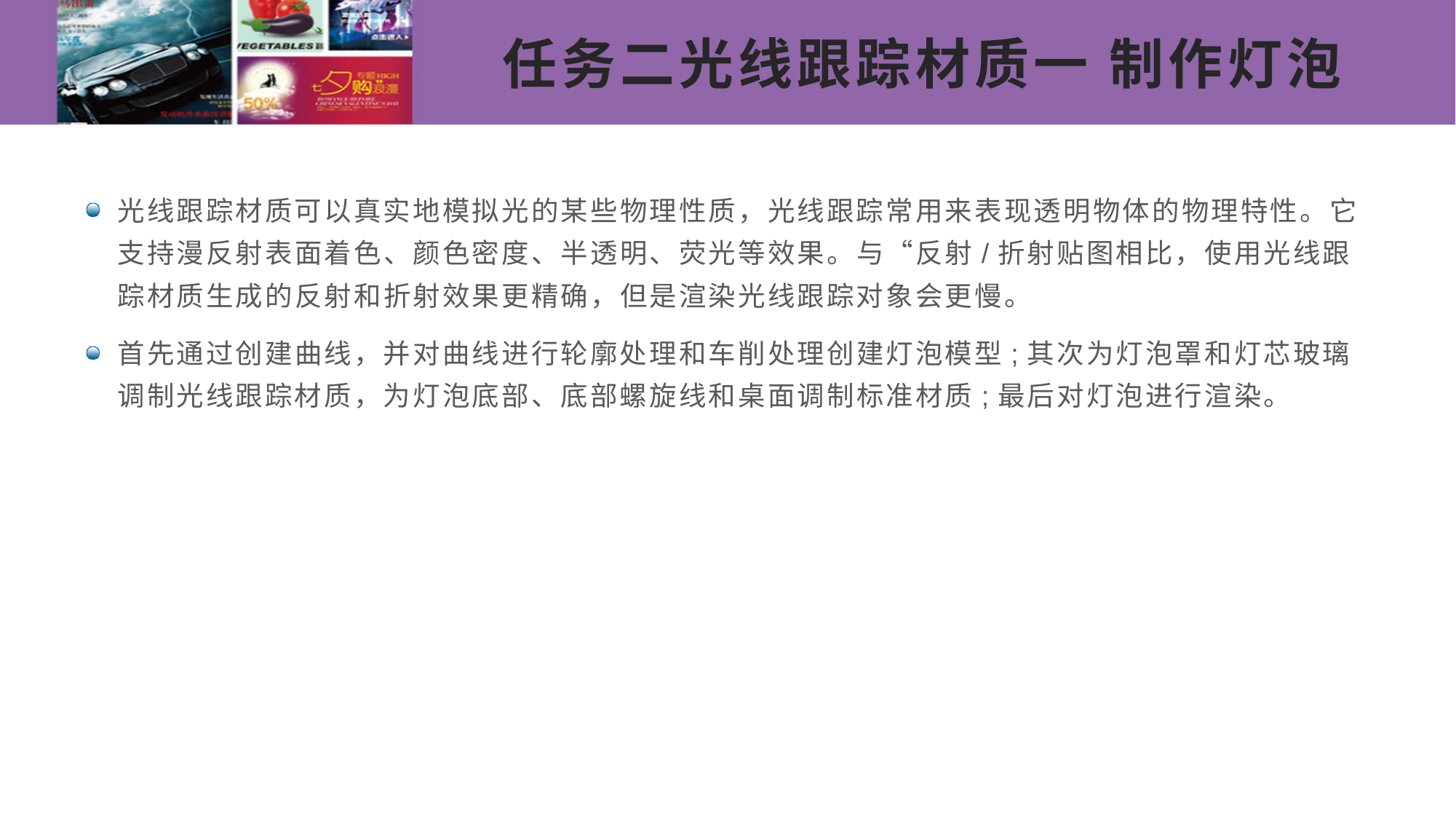

# 任务二光线跟踪材质一 制作灯泡
光线跟踪材质可以真实地模拟光的某些物理性质，光线跟踪常用来表现透明物体的物理特性。它支持漫反射表面着色、颜色密度、半透明、荧光等效果。与“反射/折射贴图相比，使用光线跟踪材质生成的反射和折射效果更精确，但是渲染光线跟踪对象会更慢。
首先通过创建曲线，并对曲线进行轮廓处理和车削处理创建灯泡模型;其次为灯泡罩和灯芯玻璃调制光线跟踪材质，为灯泡底部、底部螺旋线和桌面调制标准材质;最后对灯泡进行渲染。